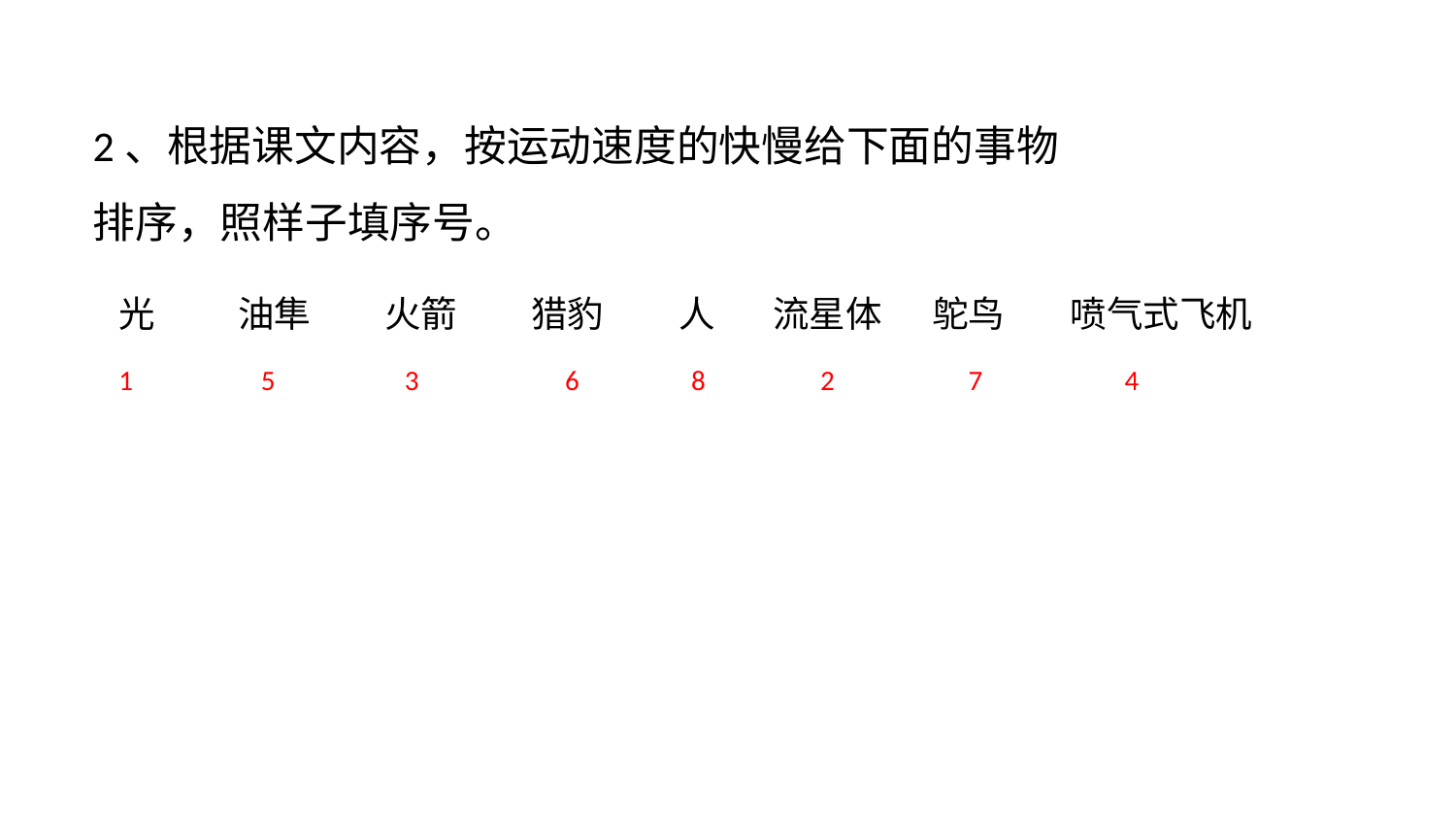

2、根据课文内容，按运动速度的快慢给下面的事物排序，照样子填序号。
光          油隼         火箭         猎豹         人       流星体      鸵鸟        喷气式飞机
1
   3
  5
   4
   6
 8
  2
   7